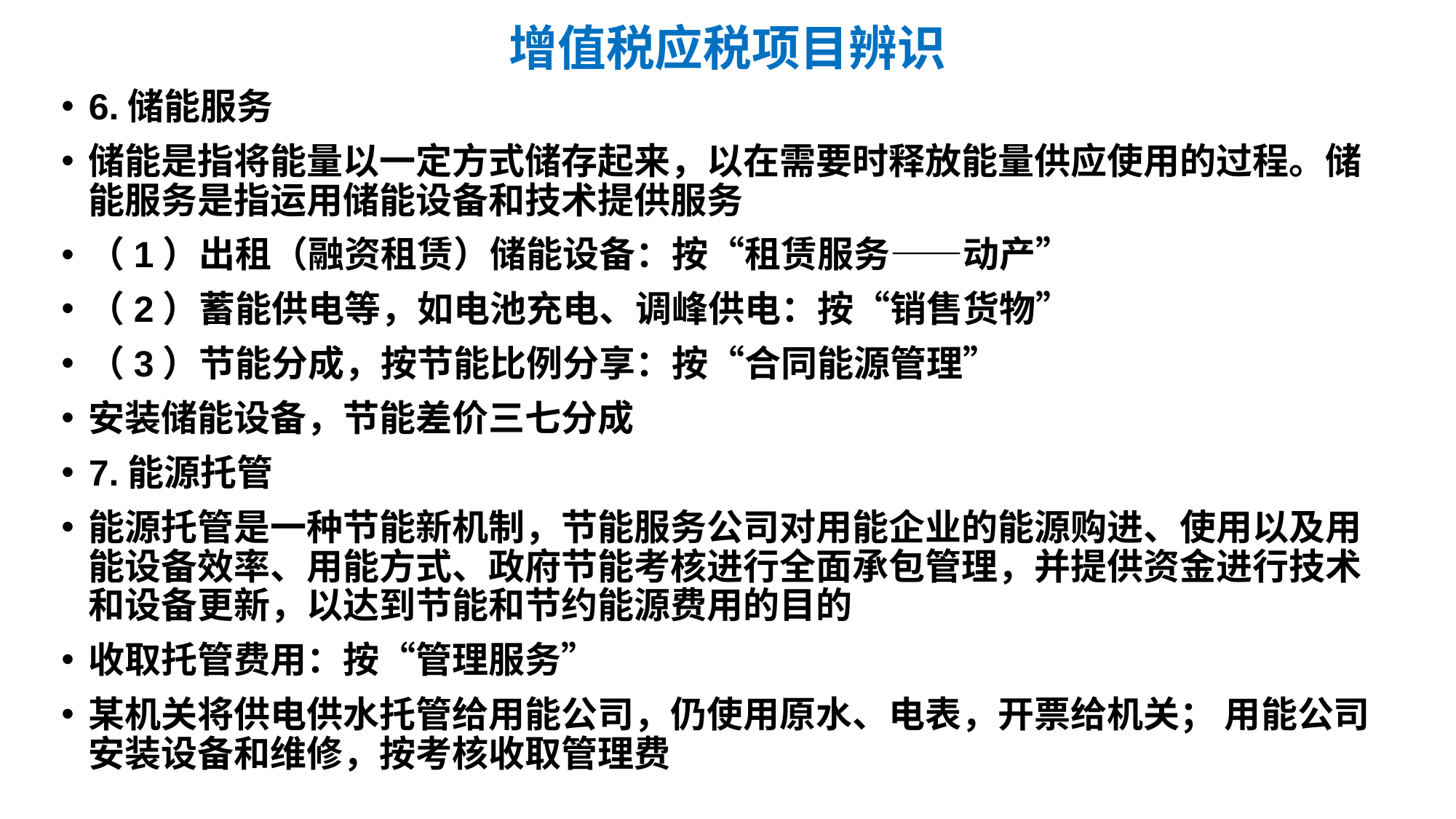

# 增值税应税项目辨识
6.储能服务
储能是指将能量以一定方式储存起来，以在需要时释放能量供应使用的过程。储能服务是指运用储能设备和技术提供服务
（1）出租（融资租赁）储能设备：按“租赁服务——动产”
（2）蓄能供电等，如电池充电、调峰供电：按“销售货物”
（3）节能分成，按节能比例分享：按“合同能源管理”
安装储能设备，节能差价三七分成
7.能源托管
能源托管是一种节能新机制，节能服务公司对用能企业的能源购进、使用以及用能设备效率、用能方式、政府节能考核进行全面承包管理，并提供资金进行技术和设备更新，以达到节能和节约能源费用的目的
收取托管费用：按“管理服务”
某机关将供电供水托管给用能公司，仍使用原水、电表，开票给机关； 用能公司安装设备和维修，按考核收取管理费